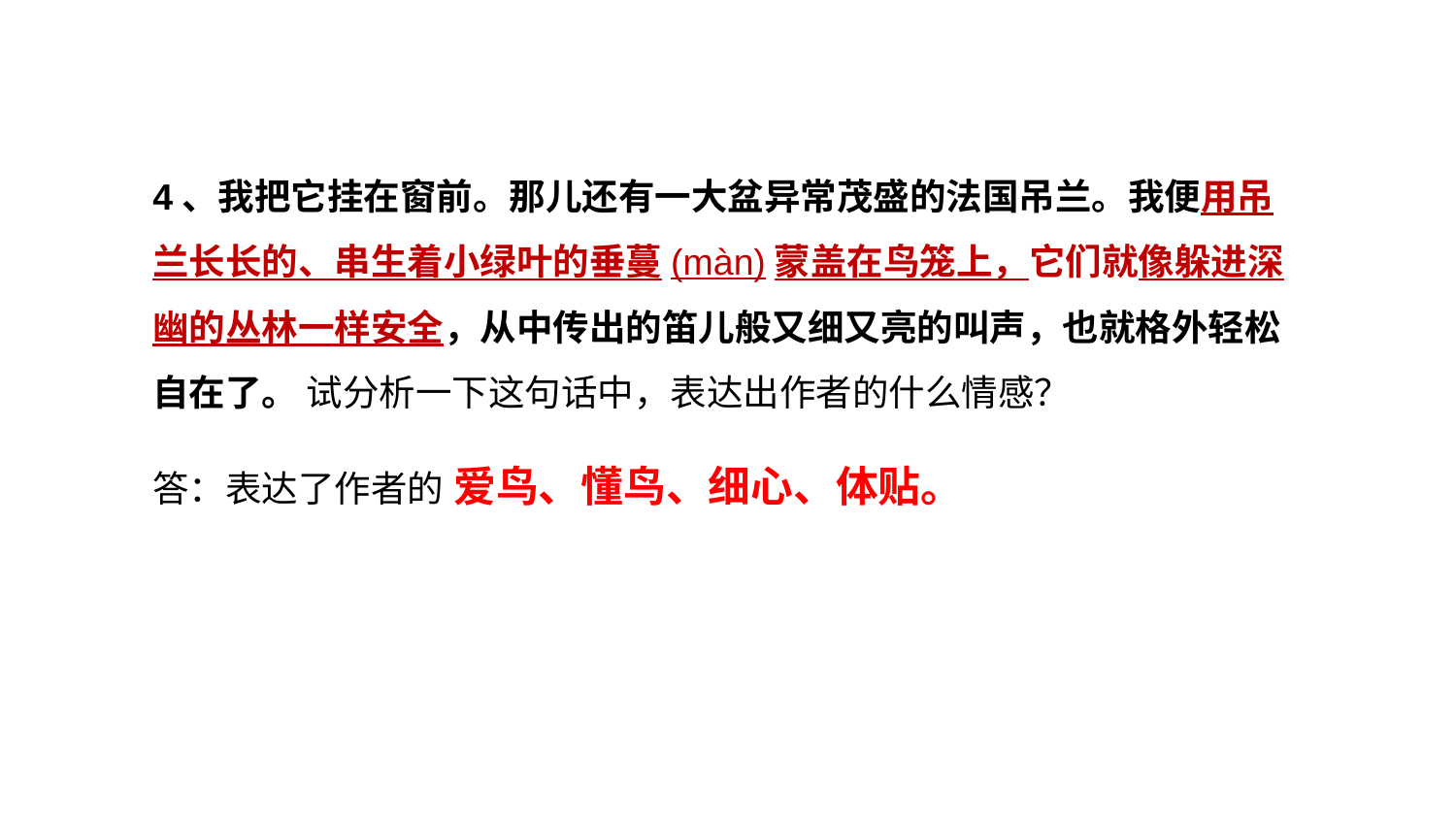

4、我把它挂在窗前。那儿还有一大盆异常茂盛的法国吊兰。我便用吊兰长长的、串生着小绿叶的垂蔓(màn)蒙盖在鸟笼上，它们就像躲进深幽的丛林一样安全，从中传出的笛儿般又细又亮的叫声，也就格外轻松自在了。 试分析一下这句话中，表达出作者的什么情感？
答：表达了作者的 爱鸟、懂鸟、细心、体贴。